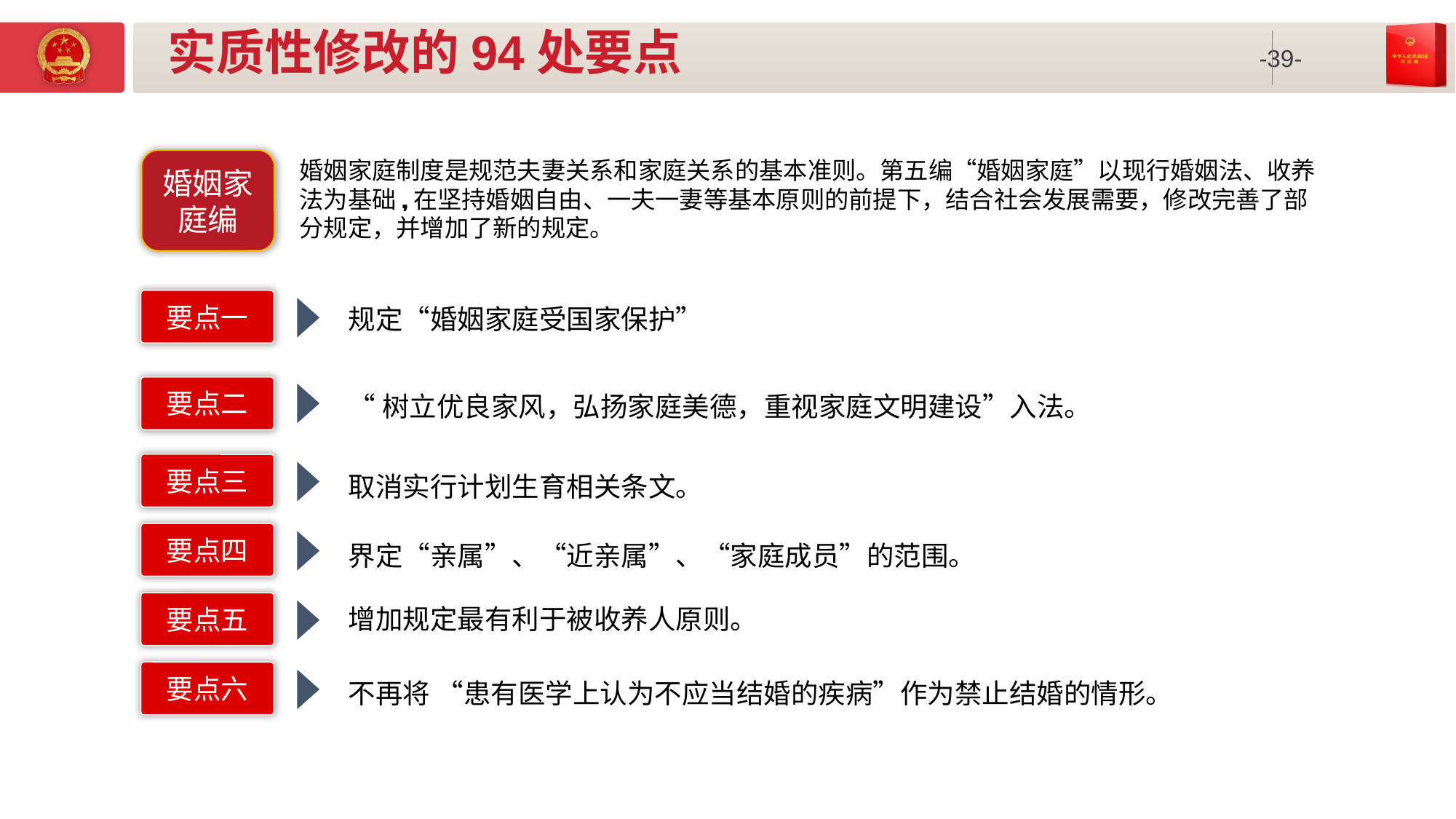

# 实质性修改的94处要点
婚姻家庭制度是规范夫妻关系和家庭关系的基本准则。第五编“婚姻家庭”以现行婚姻法、收养法为基础,在坚持婚姻自由、一夫一妻等基本原则的前提下，结合社会发展需要，修改完善了部分规定，并增加了新的规定。
婚姻家庭编
要点一
规定“婚姻家庭受国家保护”

要点二
“树立优良家风，弘扬家庭美德，重视家庭文明建设”入法。

要点三
取消实行计划生育相关条文。

要点四
界定“亲属”、“近亲属”、“家庭成员”的范围。

增加规定最有利于被收养人原则。
要点五

要点六
不再将 “患有医学上认为不应当结婚的疾病”作为禁止结婚的情形。